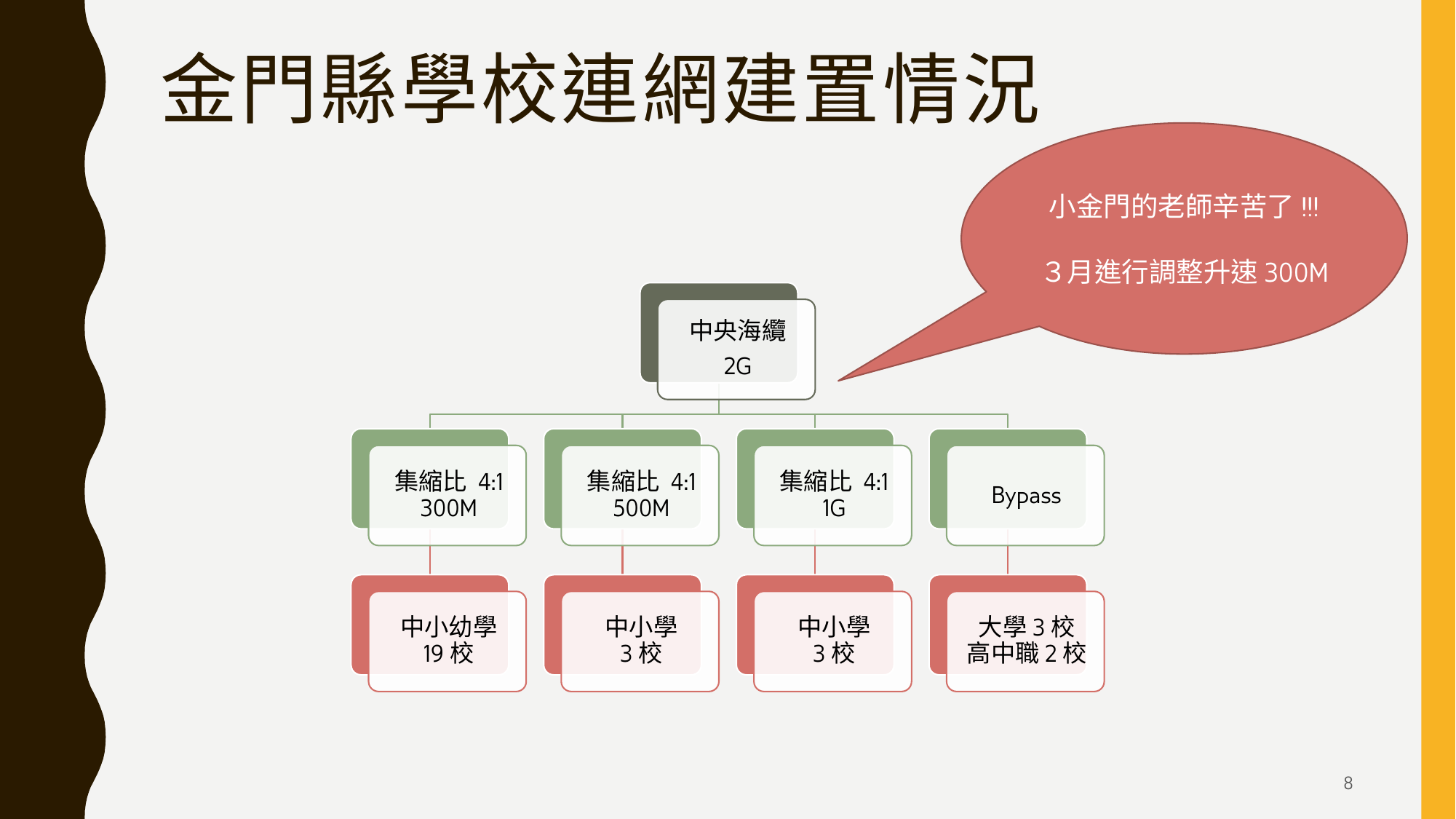

# 金門縣學校連網建置情況
小金門的老師辛苦了!!!
３月進行調整升速300M
中央海纜
2G
集縮比 4:1
300M
中小幼學
19校
集縮比 4:1
500M
中小學
3校
集縮比 4:1
1G
中小學
3校
Bypass
大學3校
高中職2校
8